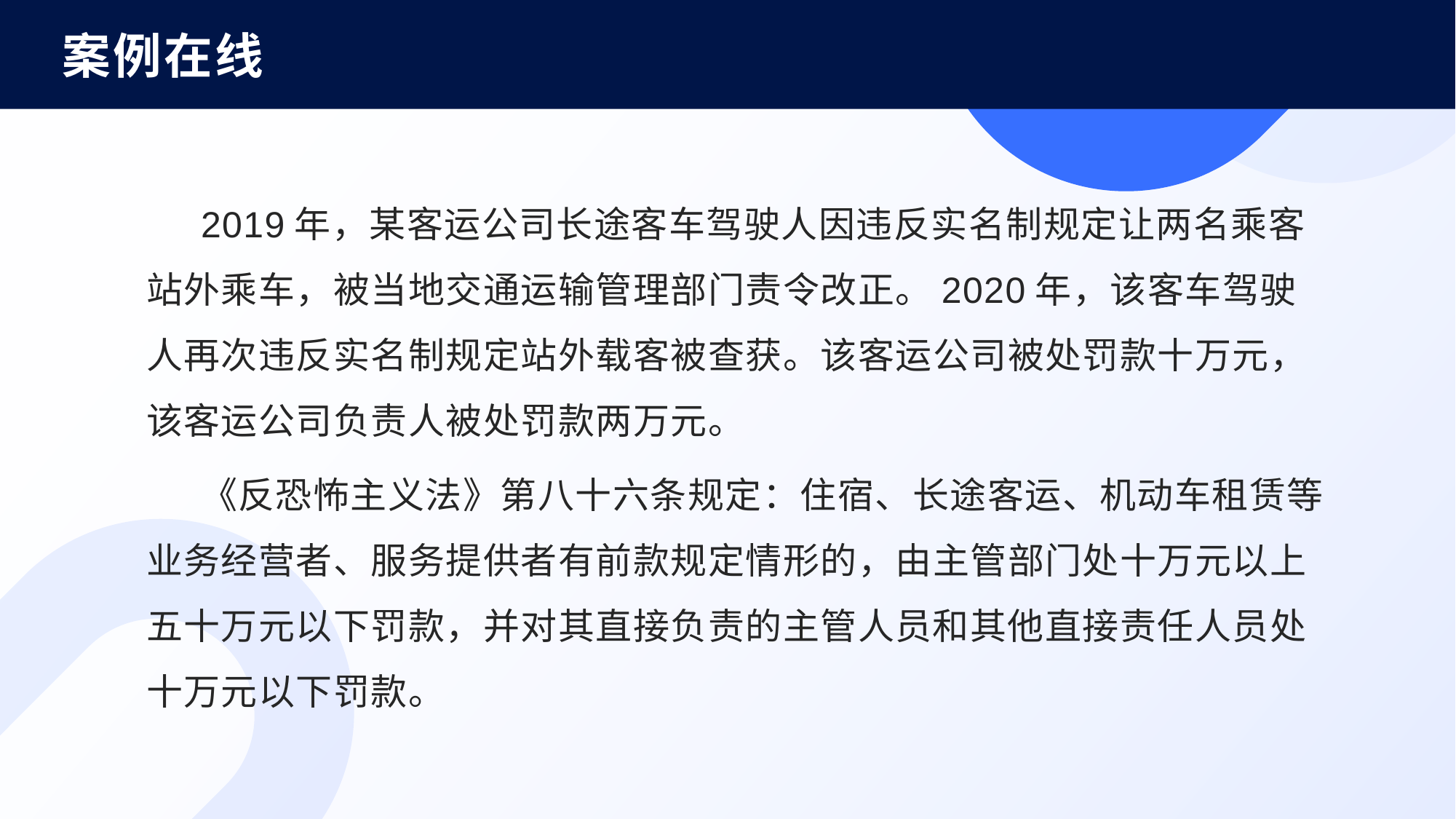

案例在线
2019年，某客运公司长途客车驾驶人因违反实名制规定让两名乘客站外乘车，被当地交通运输管理部门责令改正。2020年，该客车驾驶人再次违反实名制规定站外载客被查获。该客运公司被处罚款十万元，该客运公司负责人被处罚款两万元。
《反恐怖主义法》第八十六条规定：住宿、长途客运、机动车租赁等业务经营者、服务提供者有前款规定情形的，由主管部门处十万元以上五十万元以下罚款，并对其直接负责的主管人员和其他直接责任人员处十万元以下罚款。